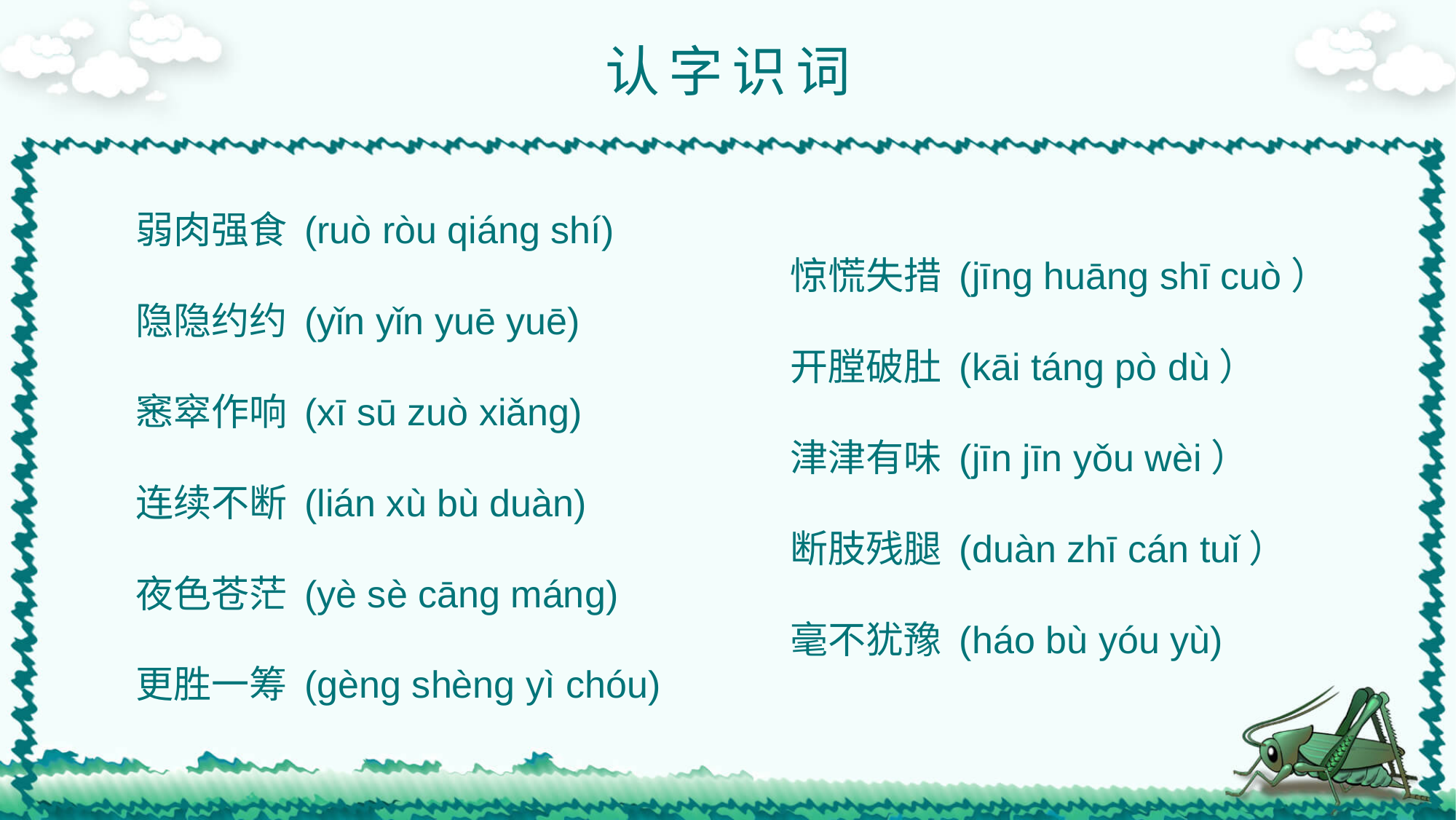

认字识词
弱肉强食 (ruò ròu qiáng shí)

隐隐约约 (yǐn yǐn yuē yuē)

窸窣作响 (xī sū zuò xiǎng)

连续不断 (lián xù bù duàn)

夜色苍茫 (yè sè cāng máng)

更胜一筹 (gèng shèng yì chóu)
惊慌失措 (jīng huāng shī cuò）

开膛破肚 (kāi táng pò dù）

津津有味 (jīn jīn yǒu wèi）

断肢残腿 (duàn zhī cán tuǐ）

毫不犹豫 (háo bù yóu yù)